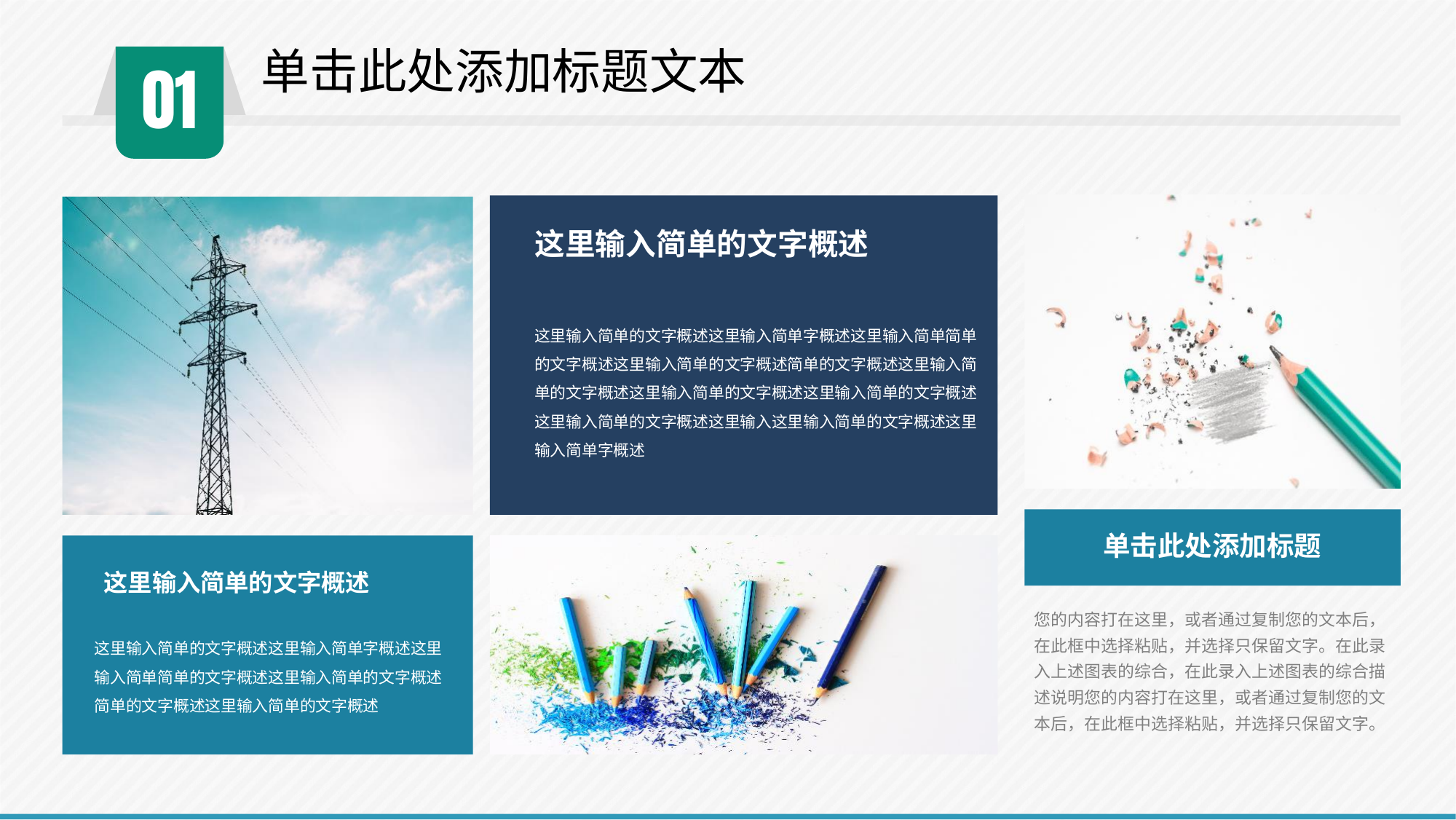

单击此处添加标题文本

01

这里输入简单的文字概述
这里输入简单的文字概述这里输入简单字概述这里输入简单简单的文字概述这里输入简单的文字概述简单的文字概述这里输入简单的文字概述这里输入简单的文字概述这里输入简单的文字概述这里输入简单的文字概述这里输入这里输入简单的文字概述这里输入简单字概述

这里输入简单的文字概述
这里输入简单的文字概述这里输入简单字概述这里输入简单简单的文字概述这里输入简单的文字概述简单的文字概述这里输入简单的文字概述

单击此处添加标题
您的内容打在这里，或者通过复制您的文本后，在此框中选择粘贴，并选择只保留文字。在此录入上述图表的综合，在此录入上述图表的综合描述说明您的内容打在这里，或者通过复制您的文本后，在此框中选择粘贴，并选择只保留文字。